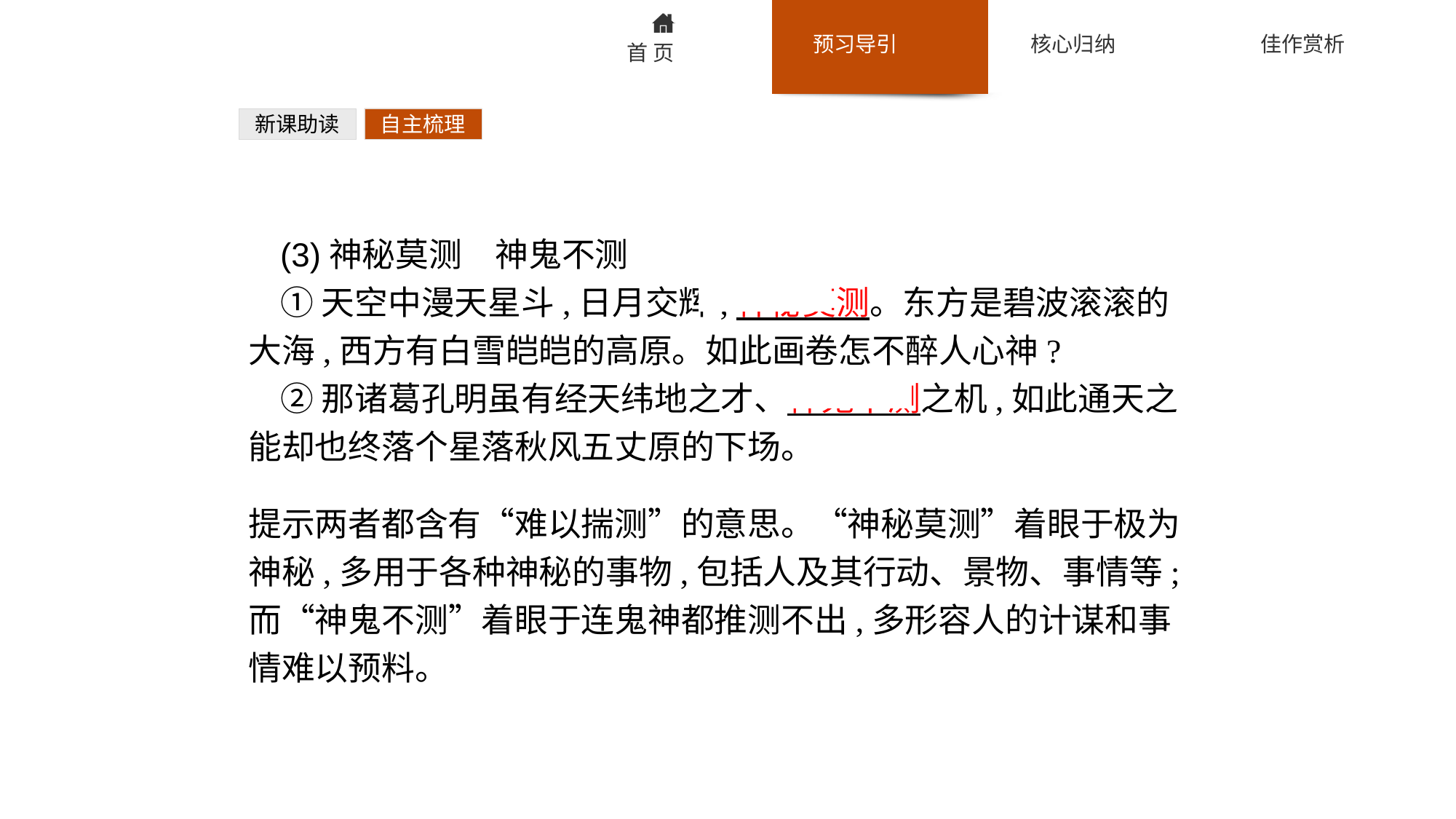

新课助读
自主梳理
(3)神秘莫测　神鬼不测
①天空中漫天星斗,日月交辉,神秘莫测。东方是碧波滚滚的大海,西方有白雪皑皑的高原。如此画卷怎不醉人心神?
②那诸葛孔明虽有经天纬地之才、神鬼不测之机,如此通天之能却也终落个星落秋风五丈原的下场。

提示两者都含有“难以揣测”的意思。“神秘莫测”着眼于极为神秘,多用于各种神秘的事物,包括人及其行动、景物、事情等;而“神鬼不测”着眼于连鬼神都推测不出,多形容人的计谋和事情难以预料。